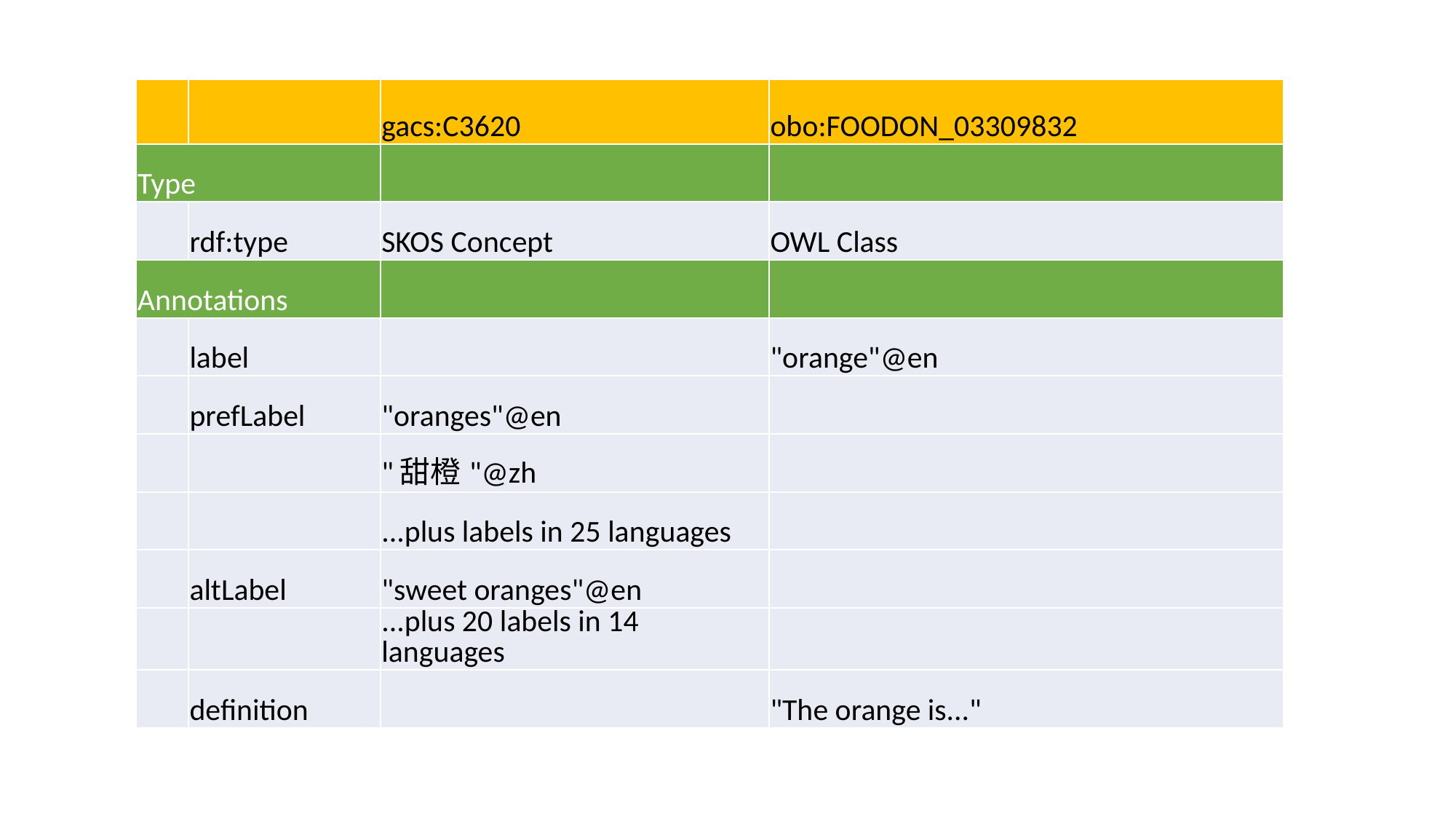

|  |  | gacs:C3620 | obo:FOODON\_03309832 |
| --- | --- | --- | --- |
| Type |  |  |  |
|  | rdf:type | SKOS Concept | OWL Class |
| Annotations |  |  |  |
|  | label |  | "orange"@en |
|  | prefLabel | "oranges"@en |  |
|  |  | "甜橙"@zh |  |
|  |  | ...plus labels in 25 languages |  |
|  | altLabel | "sweet oranges"@en |  |
|  |  | ...plus 20 labels in 14 languages |  |
|  | definition |  | "The orange is..." |